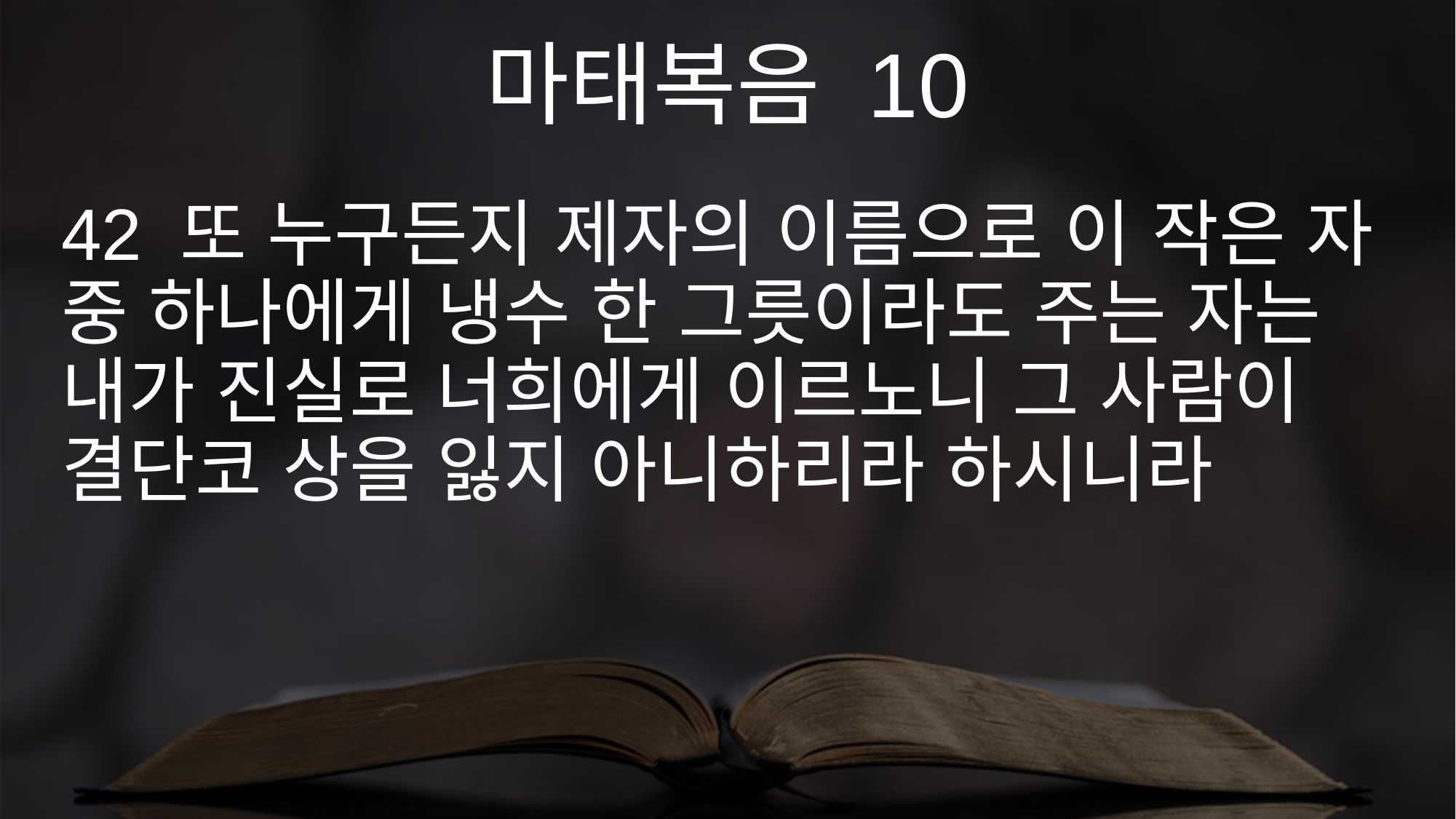

마태복음 10
42 또 누구든지 제자의 이름으로 이 작은 자 중 하나에게 냉수 한 그릇이라도 주는 자는 내가 진실로 너희에게 이르노니 그 사람이 결단코 상을 잃지 아니하리라 하시니라